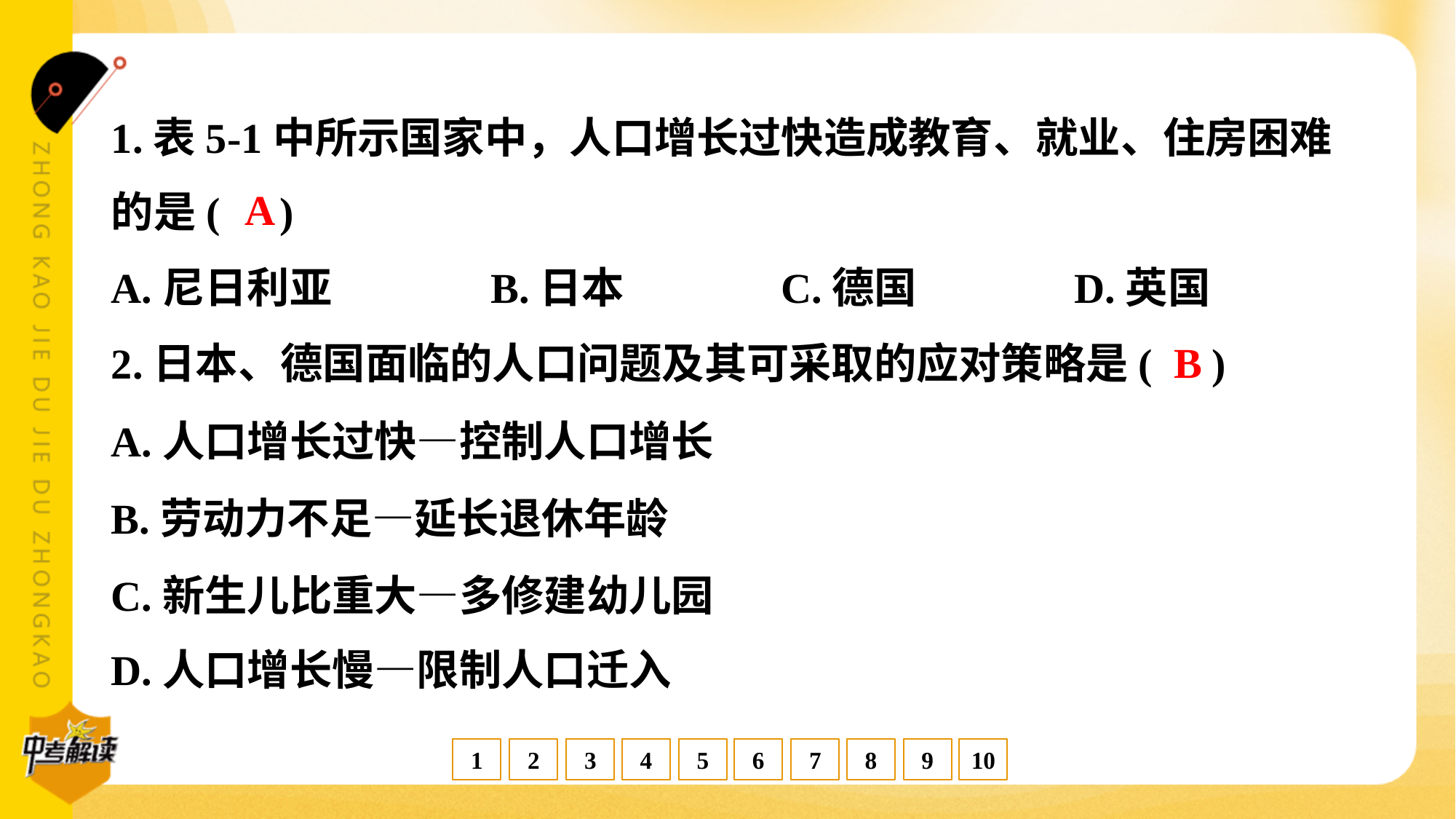

1.表5-1中所示国家中，人口增长过快造成教育、就业、住房困难
的是(     )
A
A.尼日利亚	B.日本	C.德国	D.英国
B
2.日本、德国面临的人口问题及其可采取的应对策略是(     )
A.人口增长过快—控制人口增长
B.劳动力不足—延长退休年龄
C.新生儿比重大—多修建幼儿园
D.人口增长慢—限制人口迁入